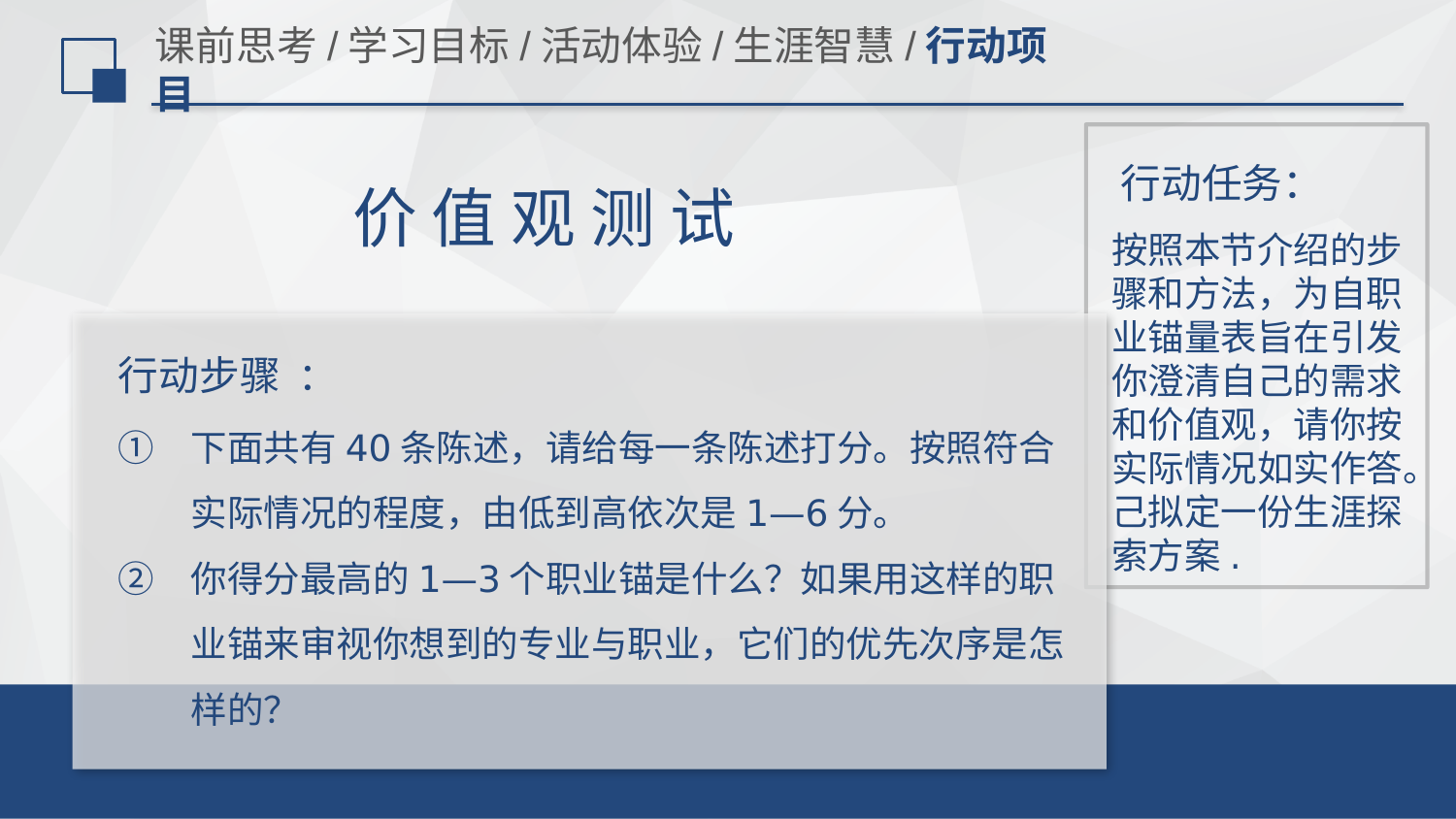

# 课前思考/学习目标/活动体验/生涯智慧/行动项目

行动任务：
价 值 观 测 试
按照本节介绍的步骤和方法，为自职业锚量表旨在引发你澄清自己的需求和价值观，请你按实际情况如实作答。己拟定一份生涯探索方案.

行动步骤  ：
下面共有40条陈述，请给每一条陈述打分。按照符合实际情况的程度，由低到高依次是1—6分。
你得分最高的1—3个职业锚是什么？如果用这样的职业锚来审视你想到的专业与职业，它们的优先次序是怎样的？